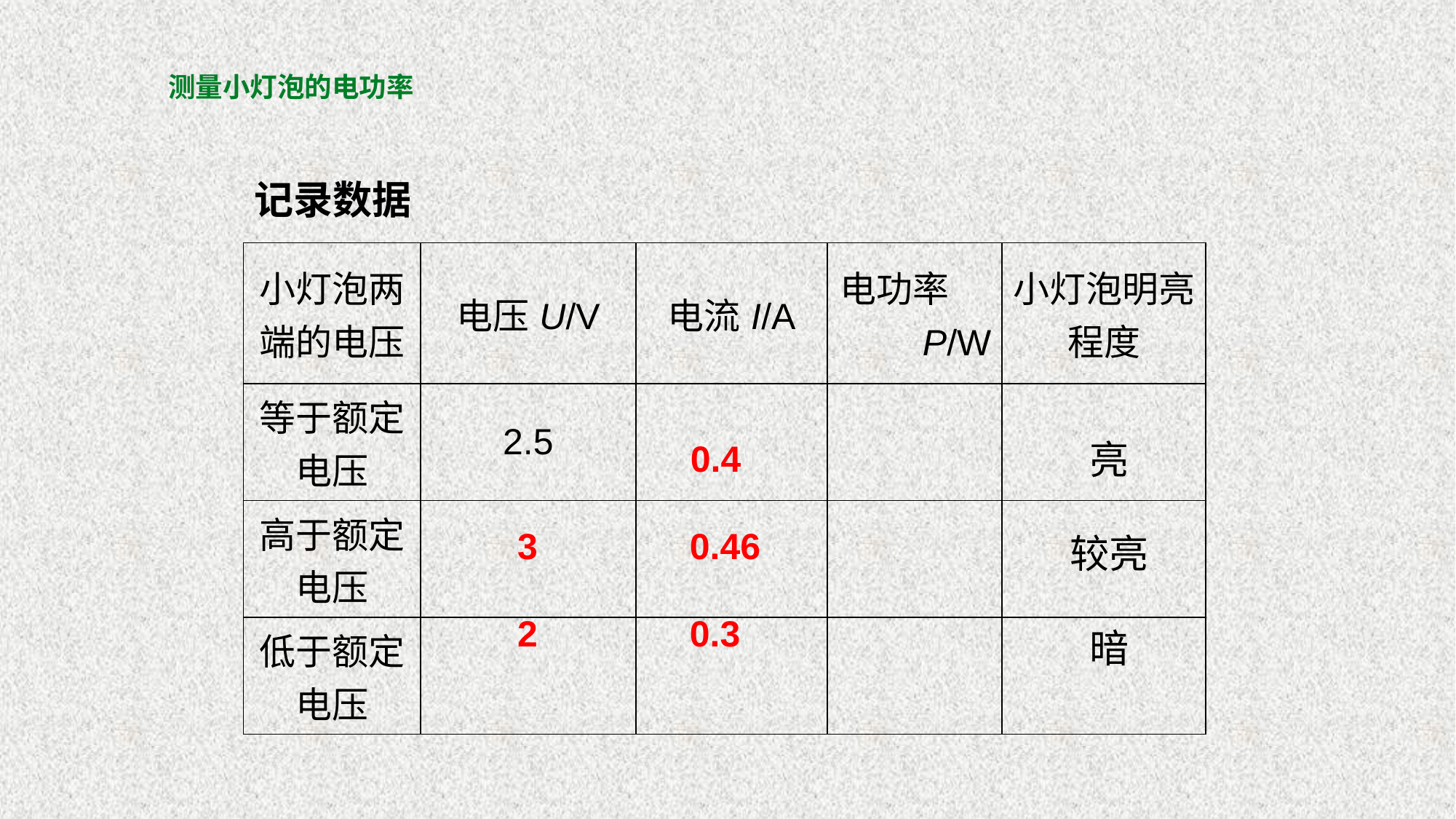

# 测量小灯泡的电功率
记录数据
| 小灯泡两端的电压 | 电压U/V | 电流I/A | 电功率 P/W | 小灯泡明亮程度 |
| --- | --- | --- | --- | --- |
| 等于额定电压 | 2.5 |  |  |  |
| 高于额定电压 |  |  |  |  |
| 低于额定电压 |  |  |  |  |
亮
较亮
暗
                  0.4
 3               0.46
 2               0.3